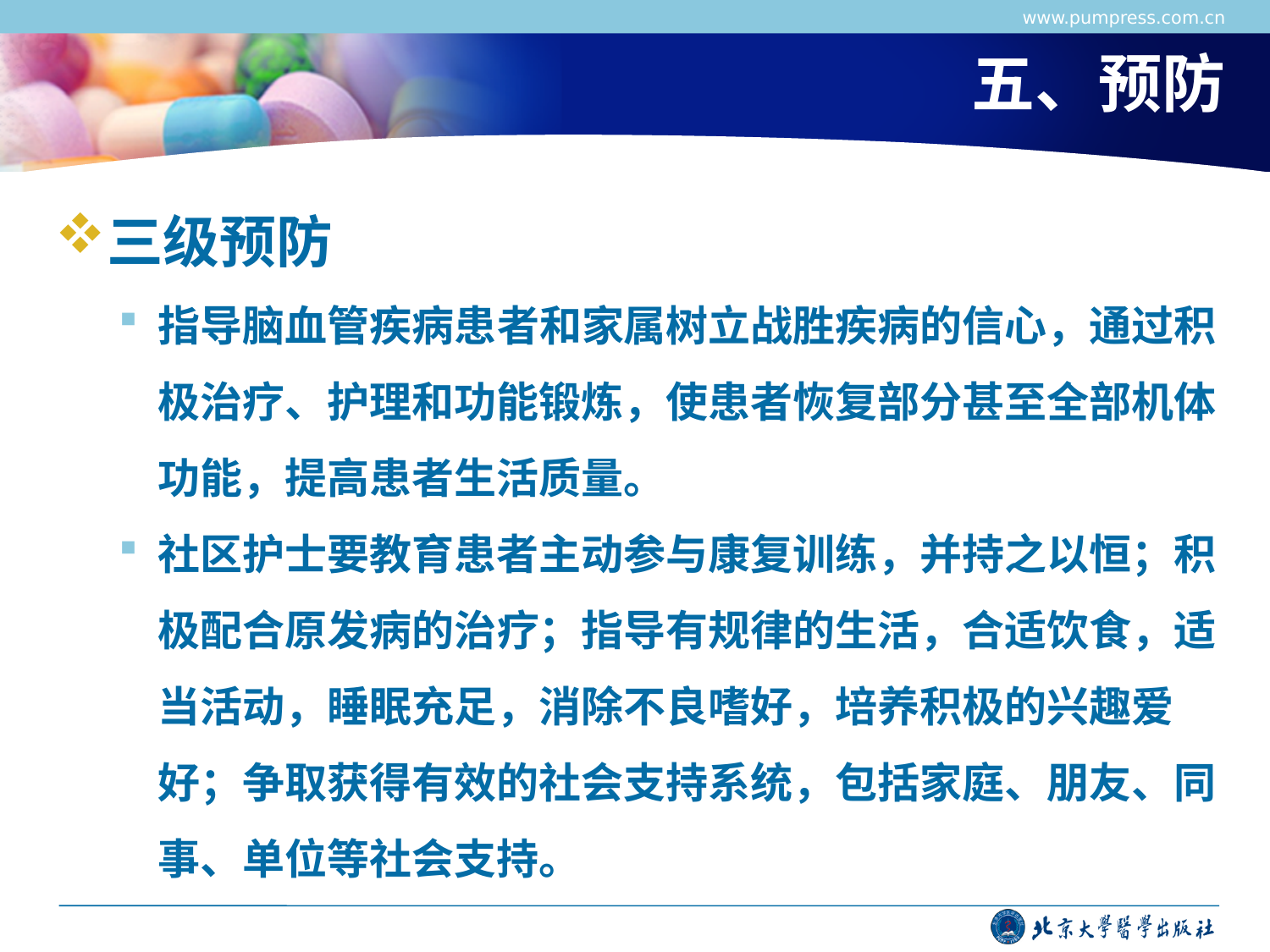

www.pumpress.com.cn
# 五、预防
三级预防
指导脑血管疾病患者和家属树立战胜疾病的信心，通过积极治疗、护理和功能锻炼，使患者恢复部分甚至全部机体功能，提高患者生活质量。
社区护士要教育患者主动参与康复训练，并持之以恒；积极配合原发病的治疗；指导有规律的生活，合适饮食，适当活动，睡眠充足，消除不良嗜好，培养积极的兴趣爱好；争取获得有效的社会支持系统，包括家庭、朋友、同事、单位等社会支持。